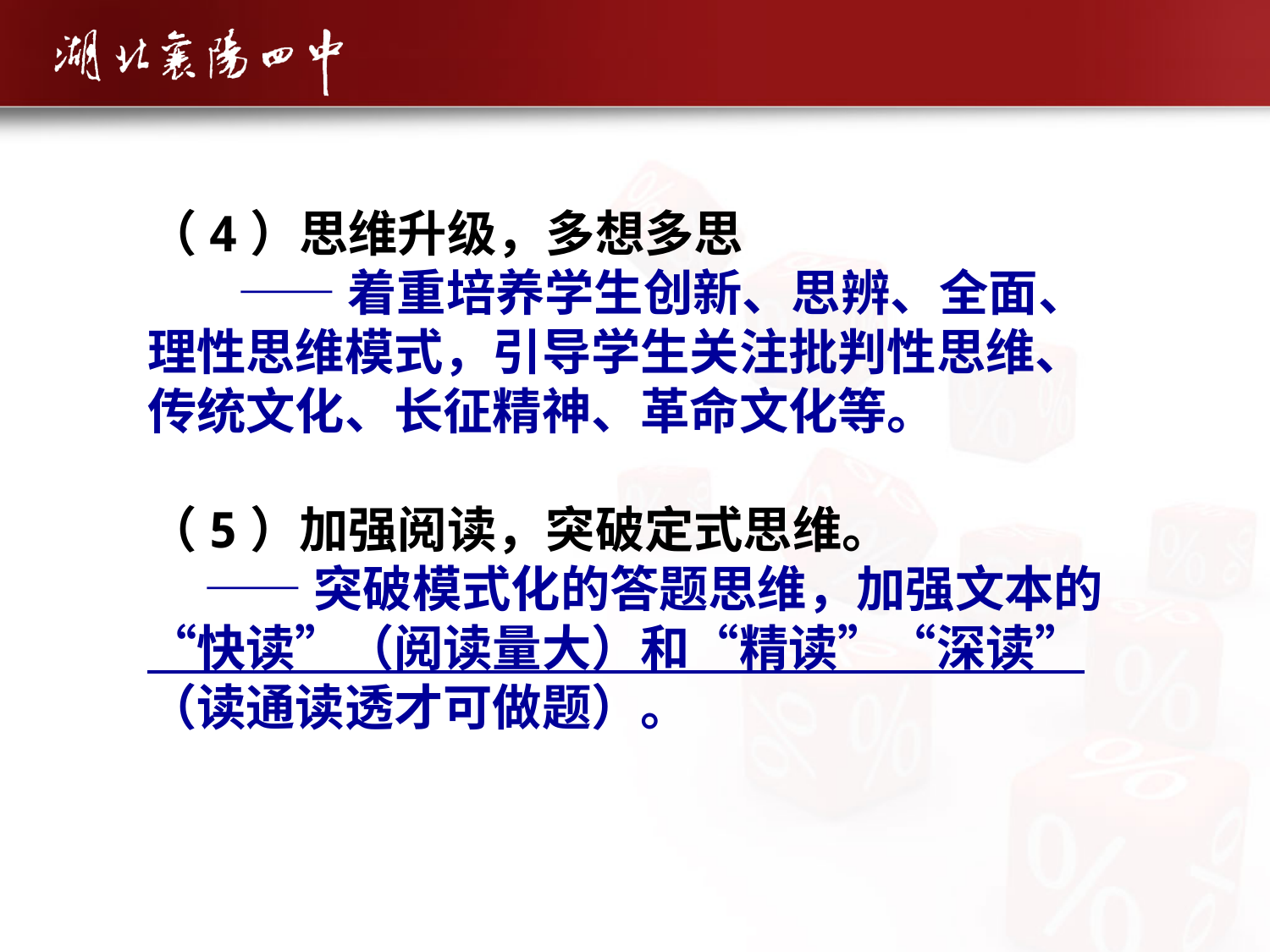

（4）思维升级，多想多思
        ——着重培养学生创新、思辨、全面、理性思维模式，引导学生关注批判性思维、传统文化、长征精神、革命文化等。

（5）加强阅读，突破定式思维。
     ——突破模式化的答题思维，加强文本的“快读”（阅读量大）和“精读”“深读”（读通读透才可做题）。